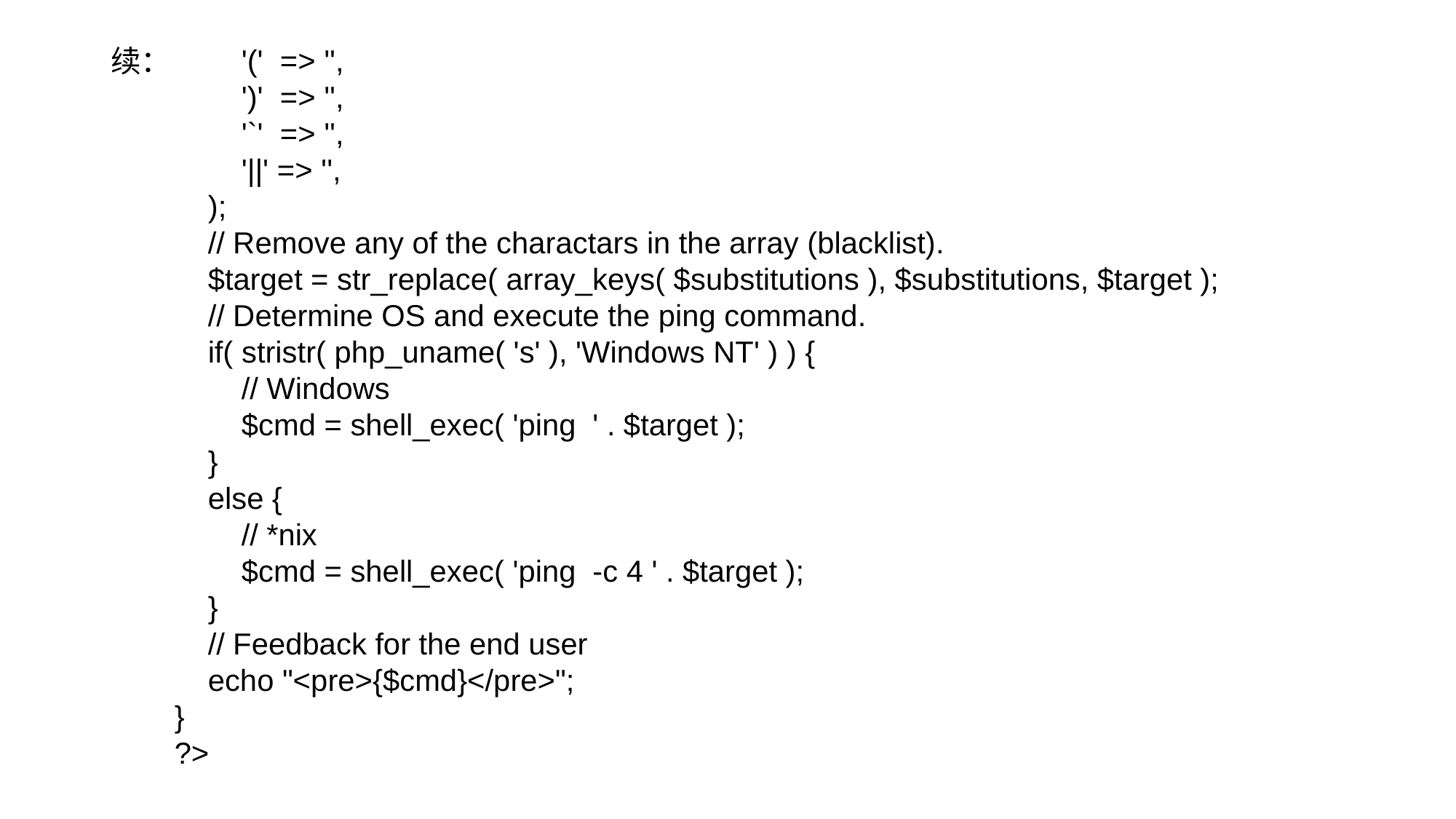

'('  => '',
        ')'  => '',
        '`'  => '',
        '||' => '',
    );
    // Remove any of the charactars in the array (blacklist).
    $target = str_replace( array_keys( $substitutions ), $substitutions, $target );
    // Determine OS and execute the ping command.
    if( stristr( php_uname( 's' ), 'Windows NT' ) ) {
        // Windows
        $cmd = shell_exec( 'ping  ' . $target );
    }
    else {
        // *nix
        $cmd = shell_exec( 'ping  -c 4 ' . $target );
    }
    // Feedback for the end user
    echo "<pre>{$cmd}</pre>";
}
?>

续：